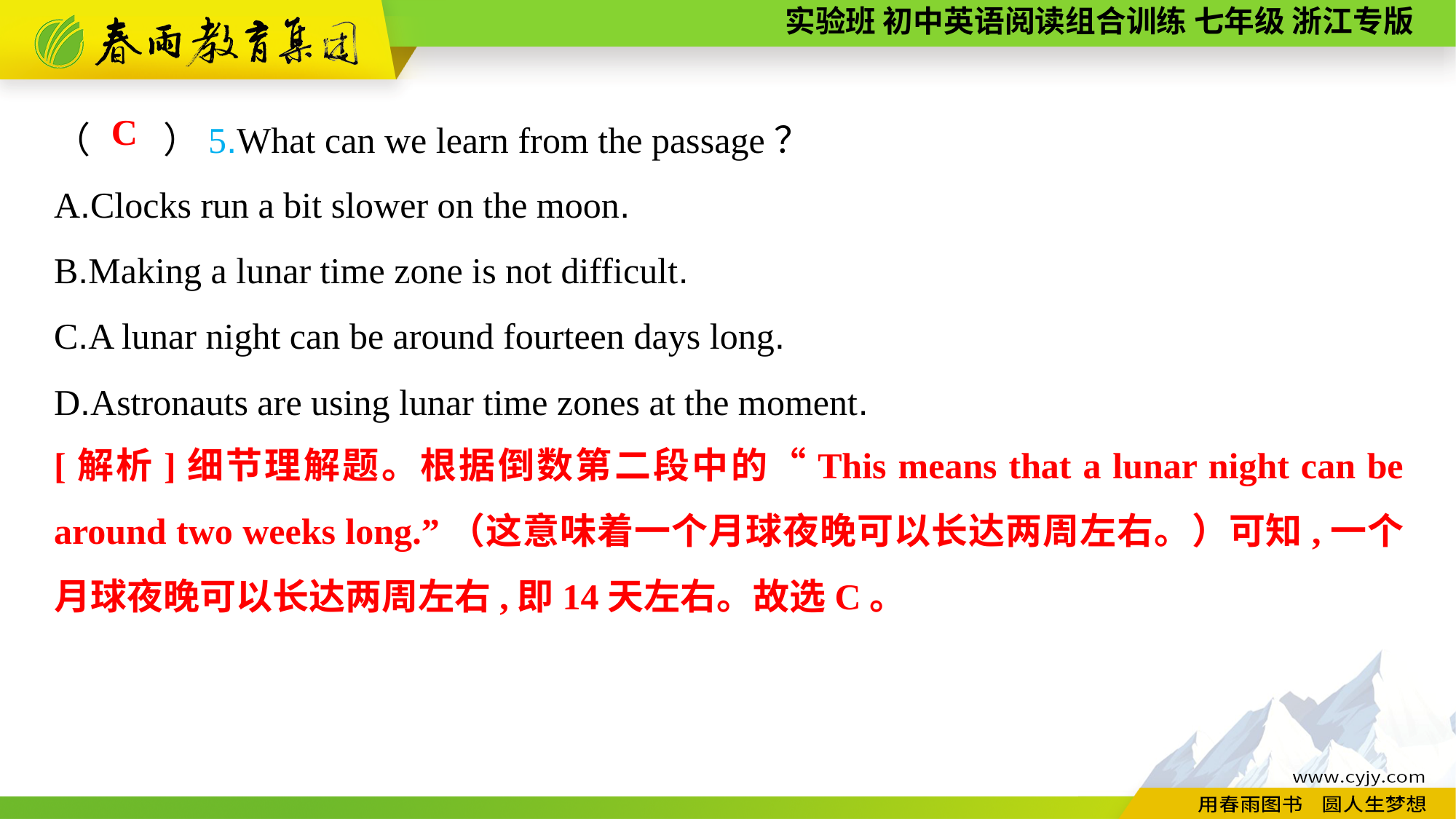

（　　）5.What can we learn from the passage？
A.Clocks run a bit slower on the moon.
B.Making a lunar time zone is not difficult.
C.A lunar night can be around fourteen days long.
D.Astronauts are using lunar time zones at the moment.
C
[解析]细节理解题。根据倒数第二段中的“This means that a lunar night can be around two weeks long.”（这意味着一个月球夜晚可以长达两周左右。）可知,一个月球夜晚可以长达两周左右,即14天左右。故选C。